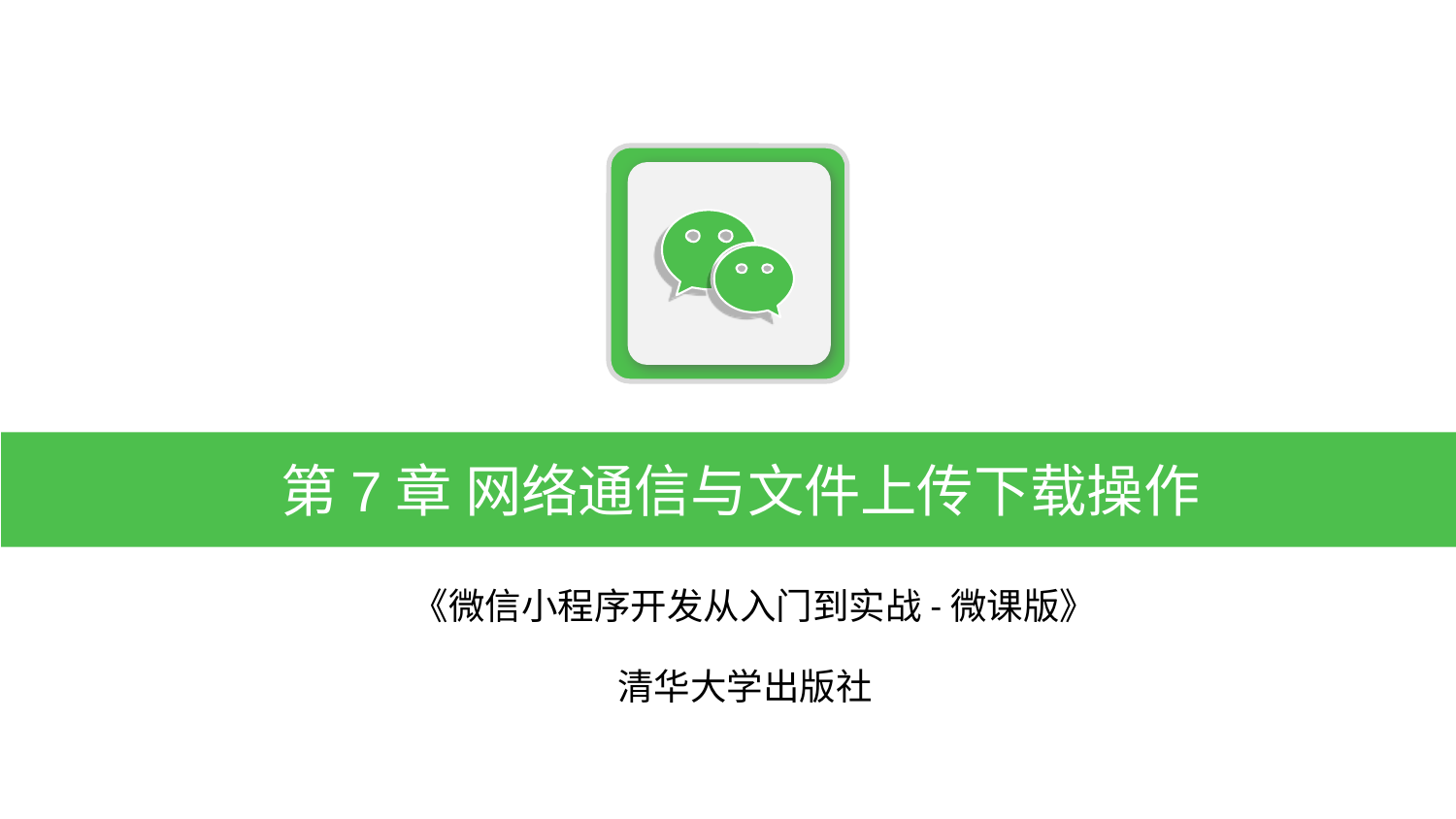

第7章 网络通信与文件上传下载操作
《微信小程序开发从入门到实战-微课版》

清华大学出版社